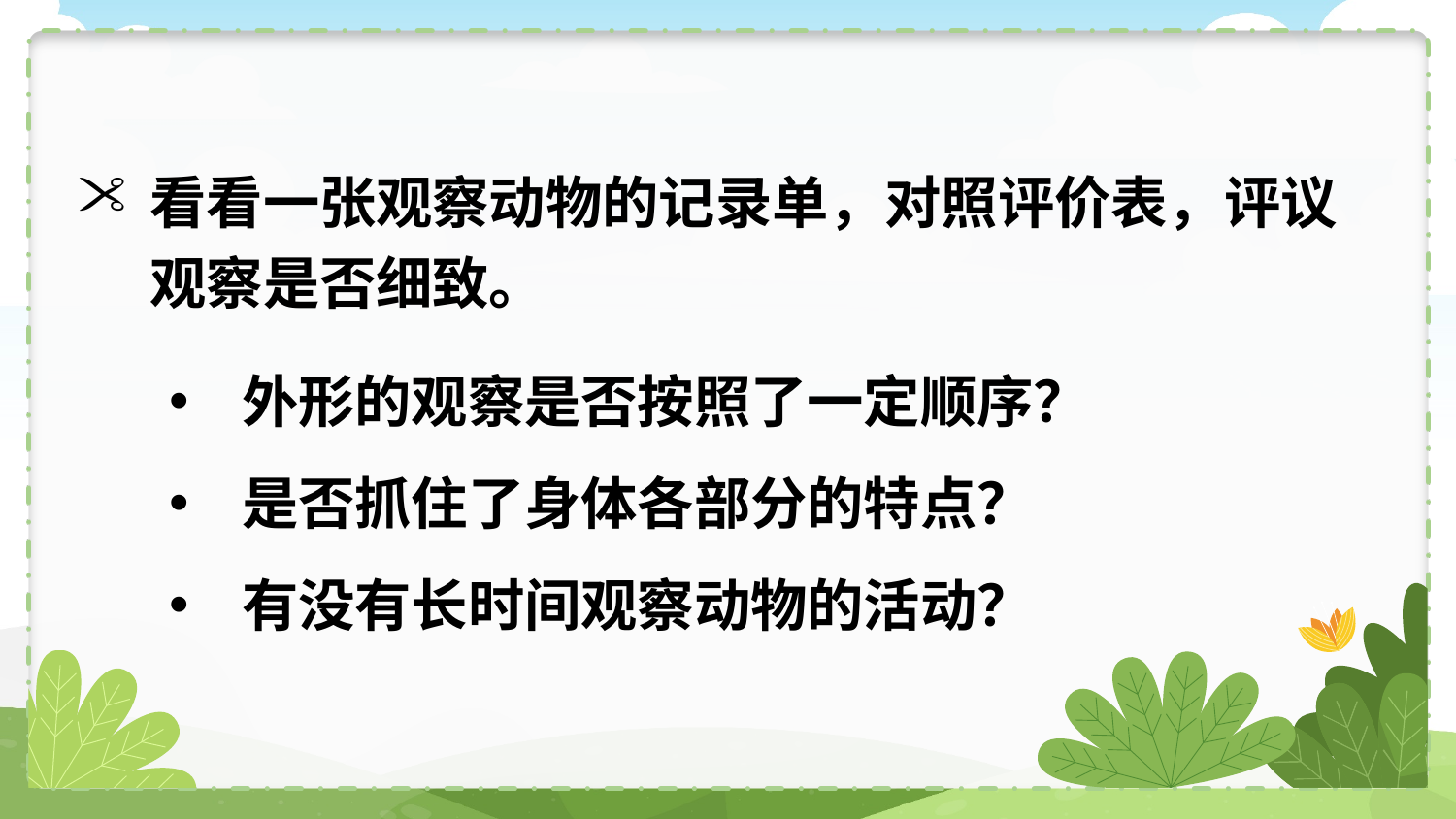

看看一张观察动物的记录单，对照评价表，评议观察是否细致。
外形的观察是否按照了一定顺序？
是否抓住了身体各部分的特点？
有没有长时间观察动物的活动？